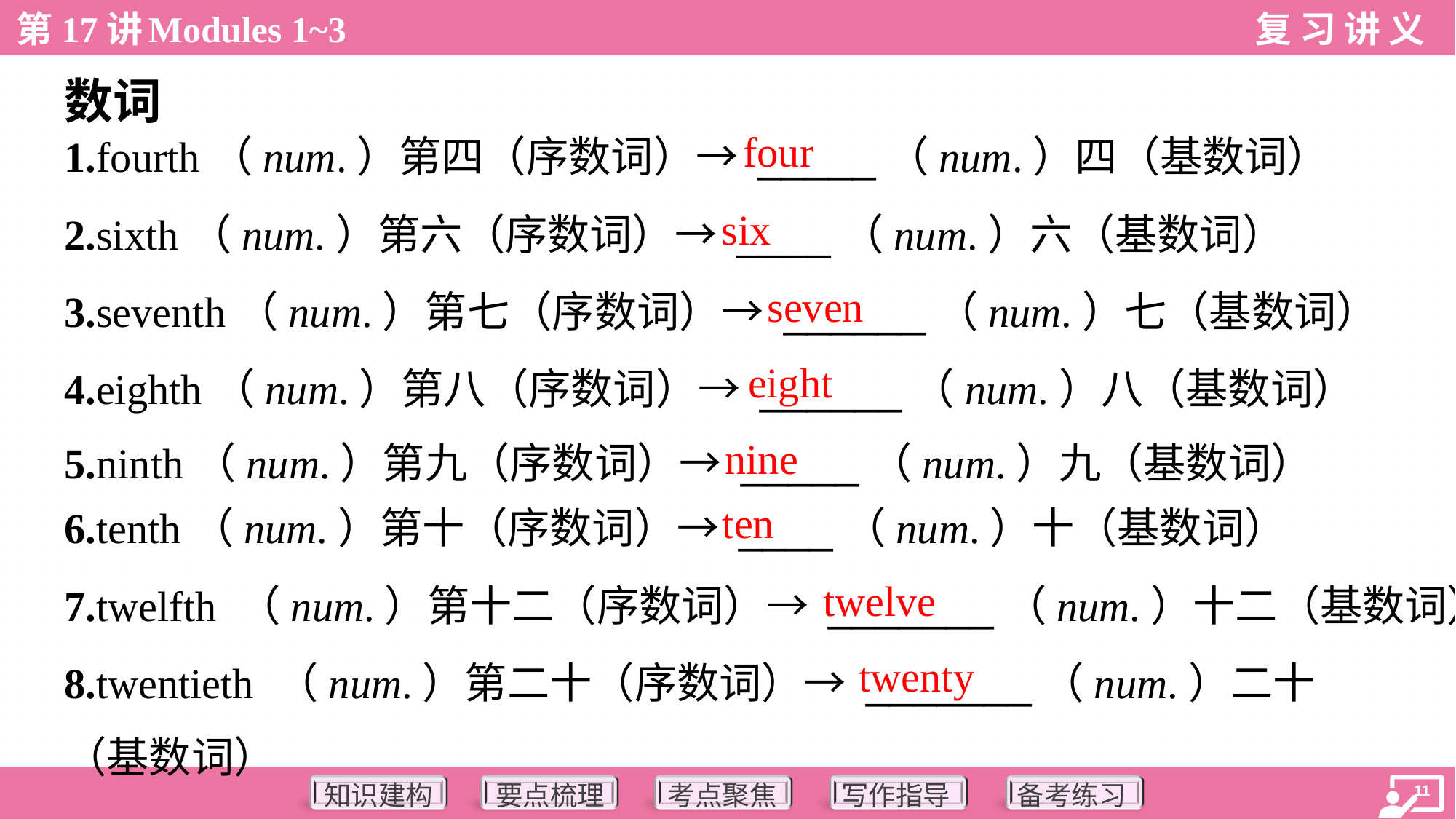

数词
four
1.fourth（num.）第四（序数词）→ _____（num.）四（基数词）
2.sixth（num.）第六（序数词）→ ____（num.）六（基数词）
3.seventh（num.）第七（序数词）→ ______（num.）七（基数词）
4.eighth（num.）第八（序数词）→ ______（num.）八（基数词）
5.ninth（num.）第九（序数词）→ _____（num.）九（基数词）
six
seven
eight
nine
ten
6.tenth（num.）第十（序数词）→ ____（num.）十（基数词）
7.twelfth （num.）第十二（序数词）→ _______（num.）十二（基数词）
8.twentieth （num.）第二十（序数词）→ _______（num.）二十
（基数词）
twelve
twenty